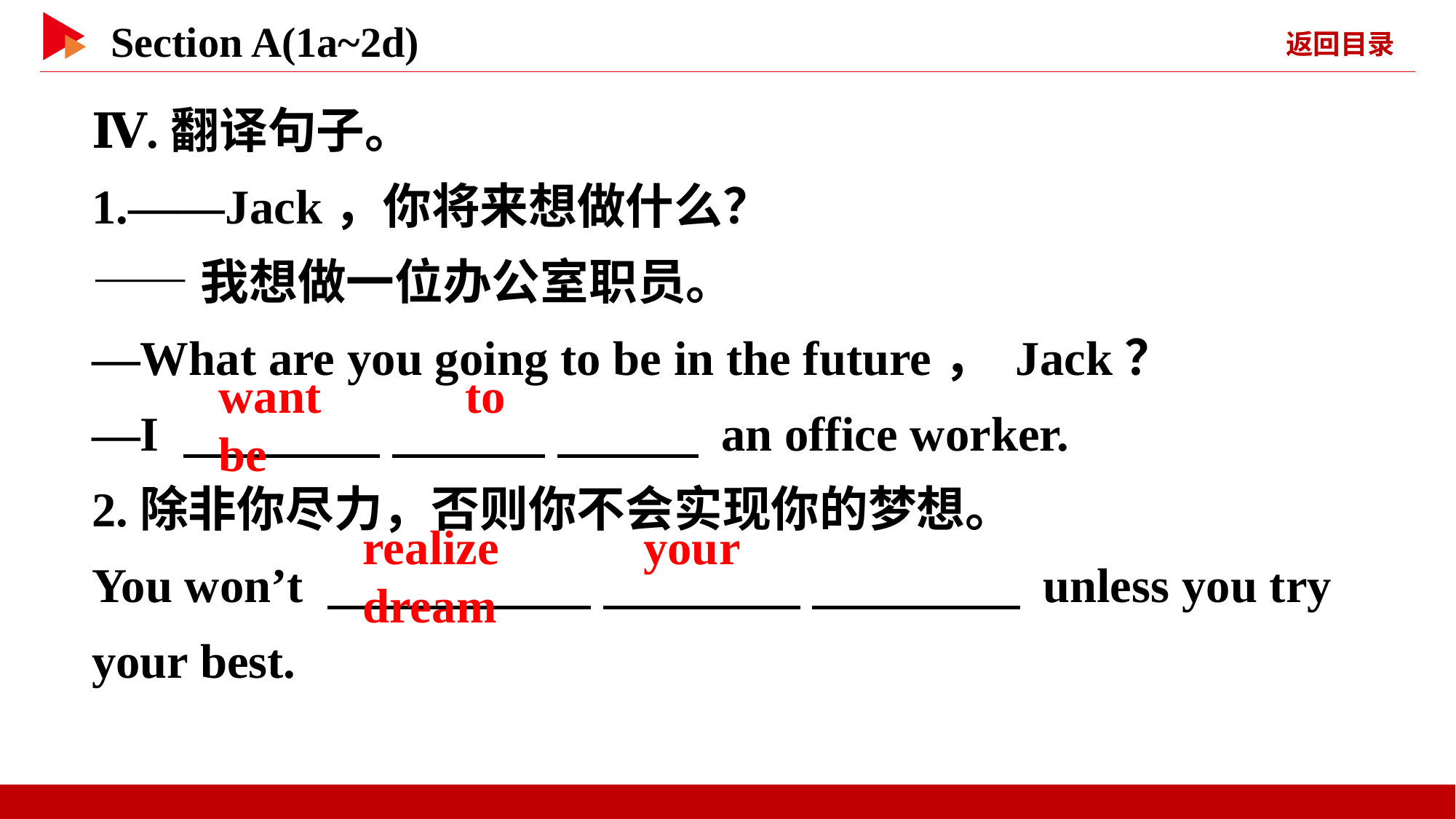

Ⅳ.翻译句子。
1.——Jack，你将来想做什么？
——我想做一位办公室职员。
—What are you going to be in the future， Jack？
—I 　         　 　     　 　    　 an office worker.
2.除非你尽力，否则你不会实现你的梦想。
You won’t 　               　 　         　 　          　 unless you try your best.
want 　 　to 　 　be
realize 　 　your 　 　dream